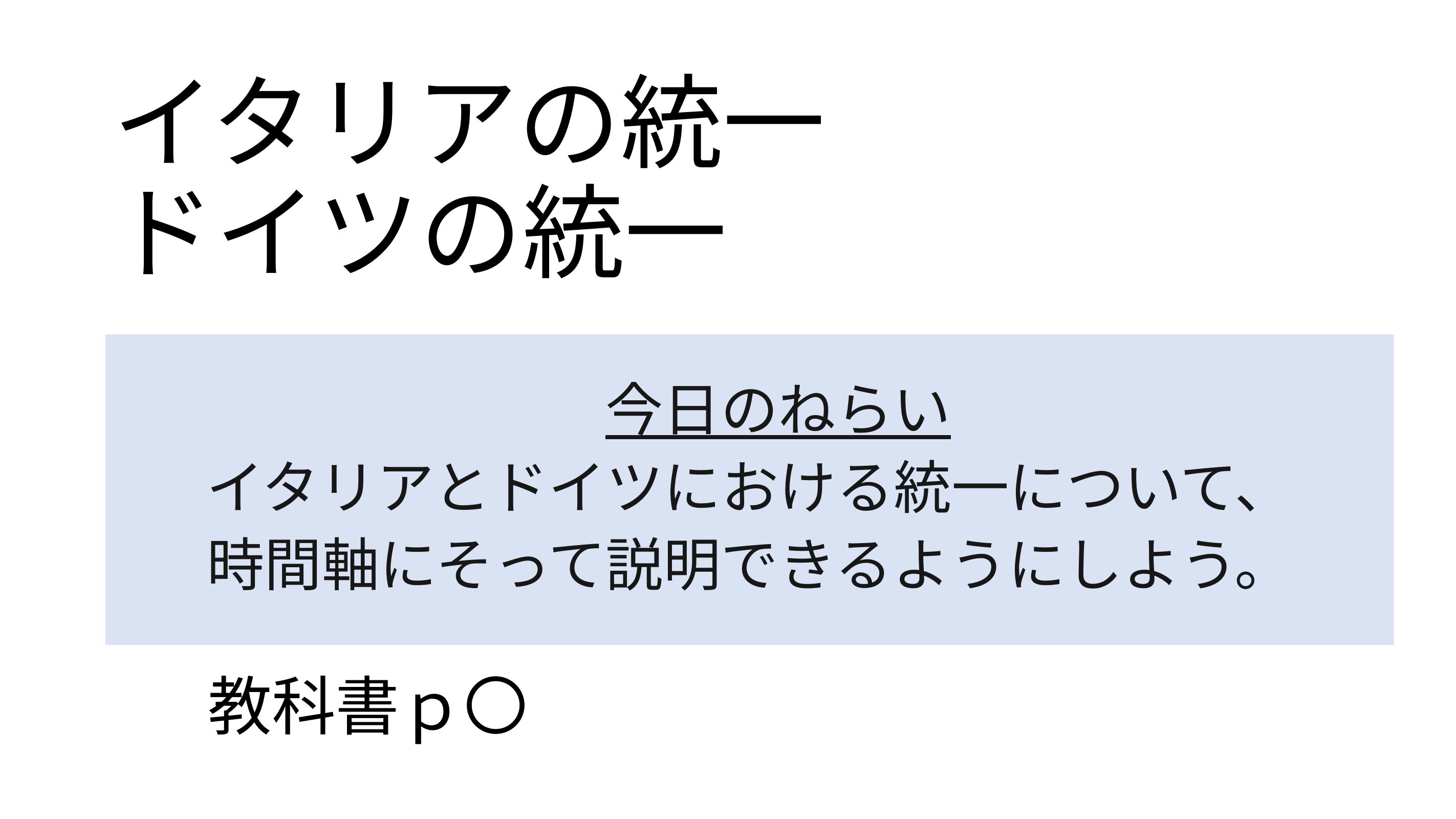

# イタリアの統一 ドイツの統一
　今日のねらい
イタリアとドイツにおける統一について、
時間軸にそって説明できるようにしよう。
教科書ｐ〇